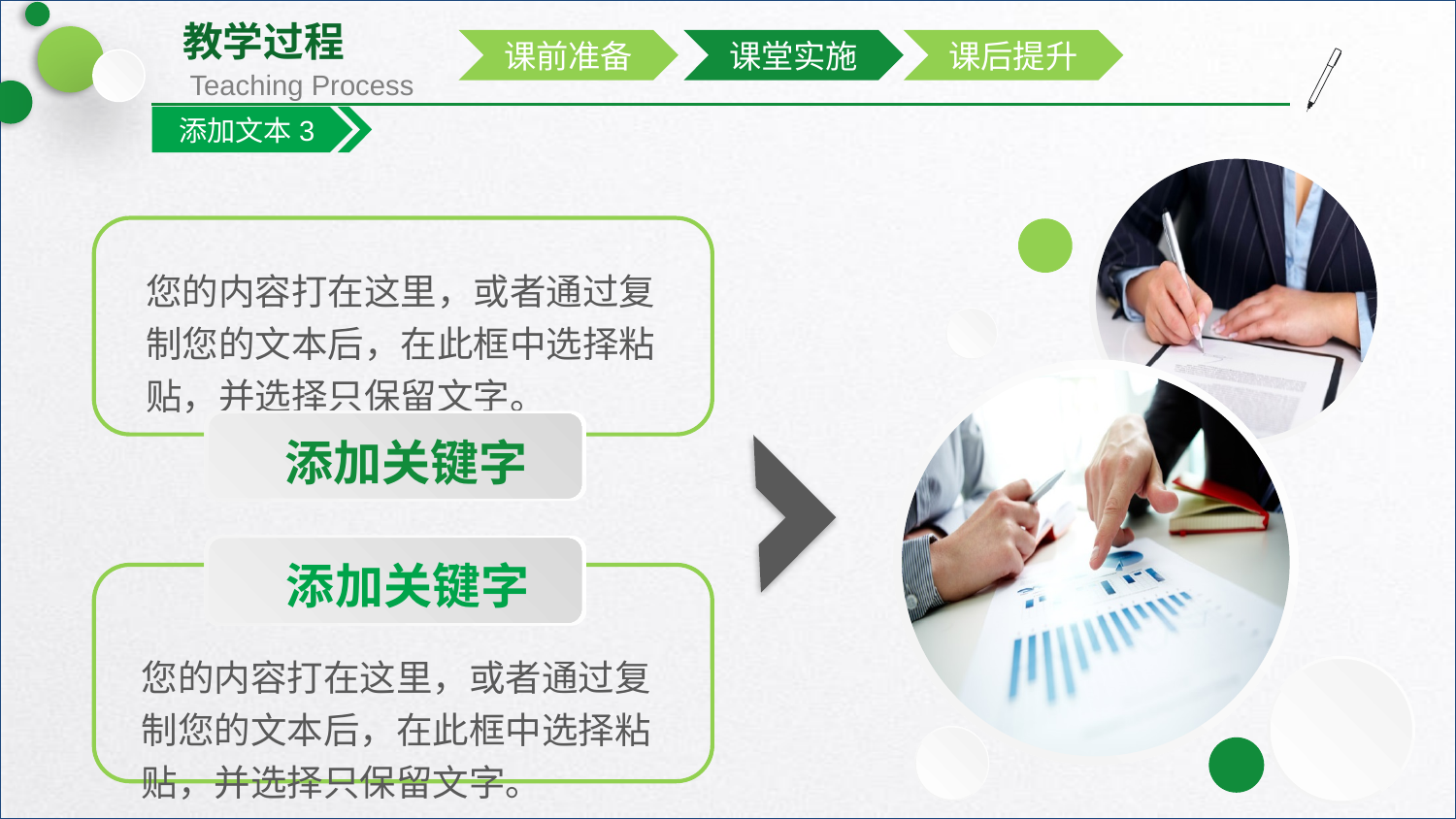

课前准备
课堂实施
课后提升
添加文本3

您的内容打在这里，或者通过复制您的文本后，在此框中选择粘贴，并选择只保留文字。

添加关键字

添加关键字

您的内容打在这里，或者通过复制您的文本后，在此框中选择粘贴，并选择只保留文字。